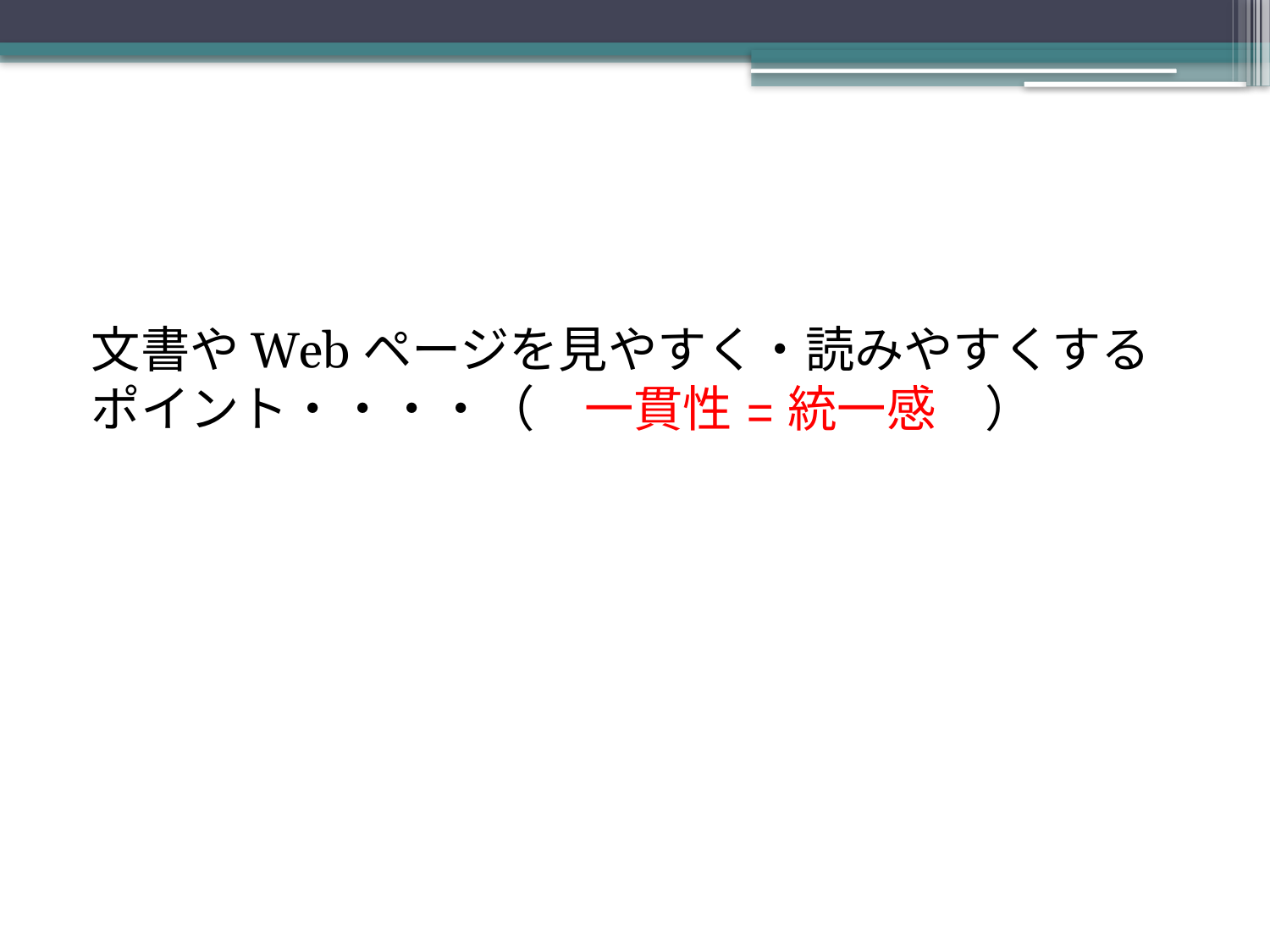

#
文書やWebページを見やすく・読みやすくするポイント・・・・（　一貫性=統一感　）